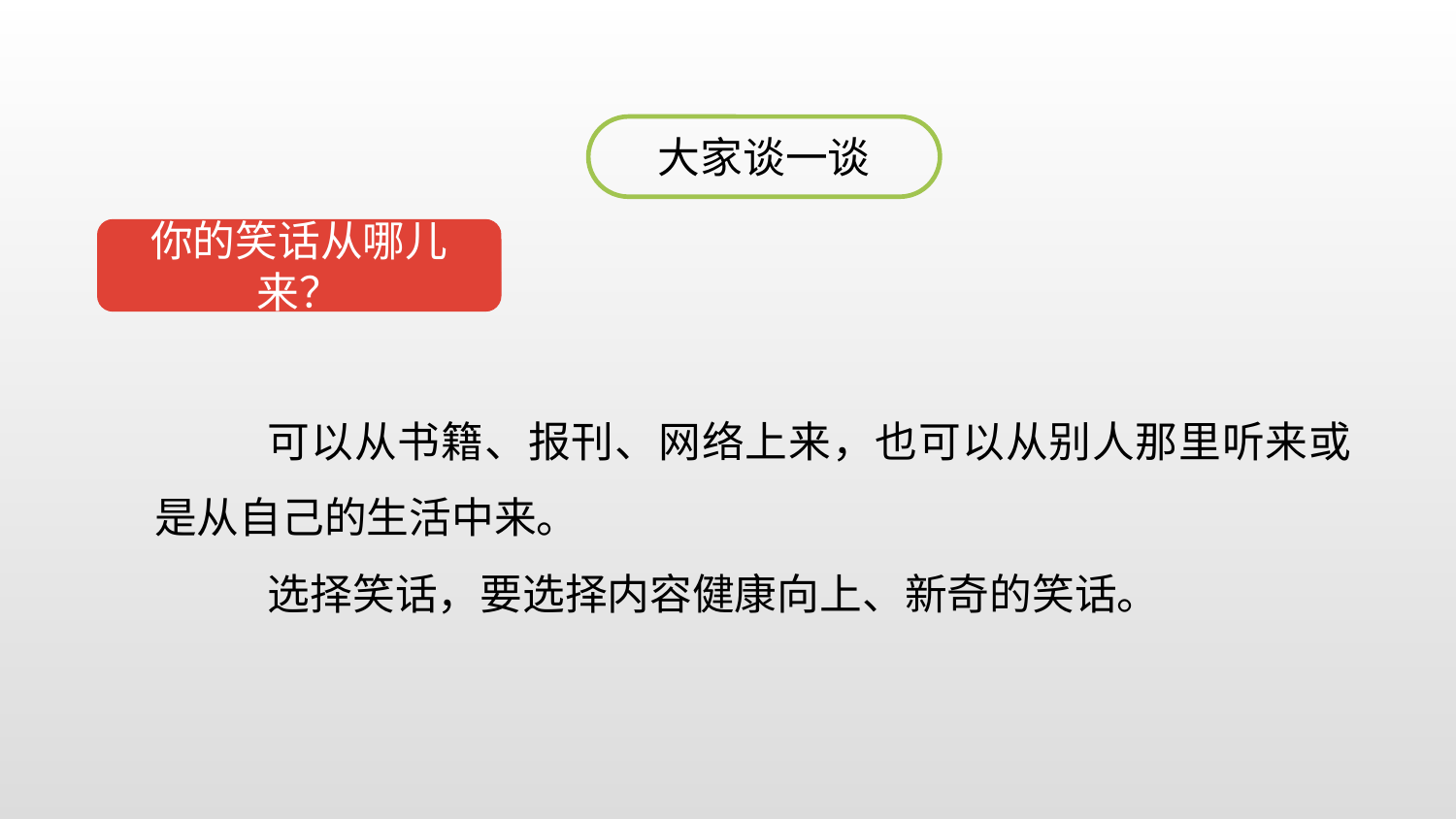

大家谈一谈
你的笑话从哪儿来？
可以从书籍、报刊、网络上来，也可以从别人那里听来或是从自己的生活中来。
选择笑话，要选择内容健康向上、新奇的笑话。